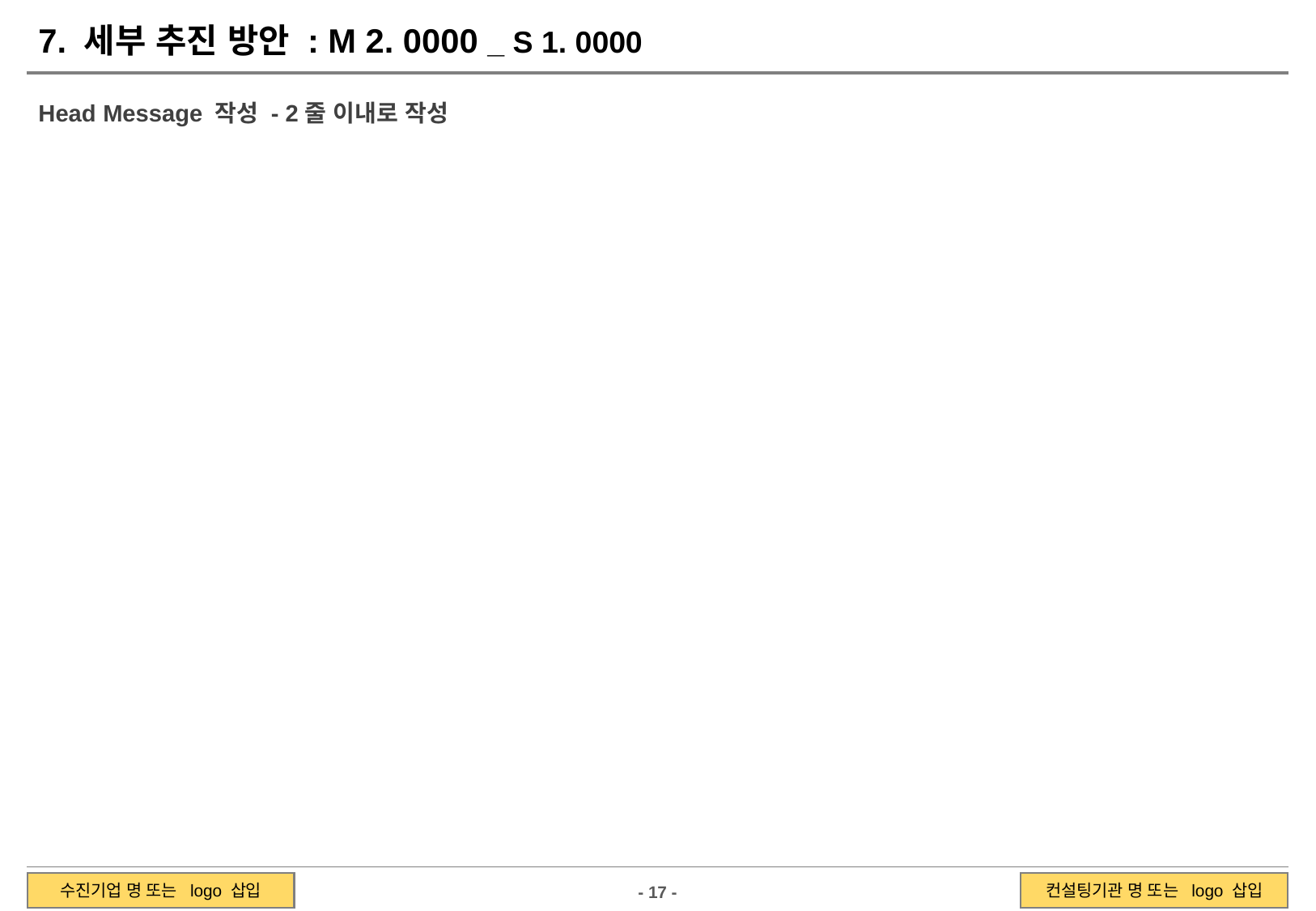

7. 세부 추진 방안 : M 2. 0000 _ S 1. 0000
Head Message 작성 - 2줄 이내로 작성